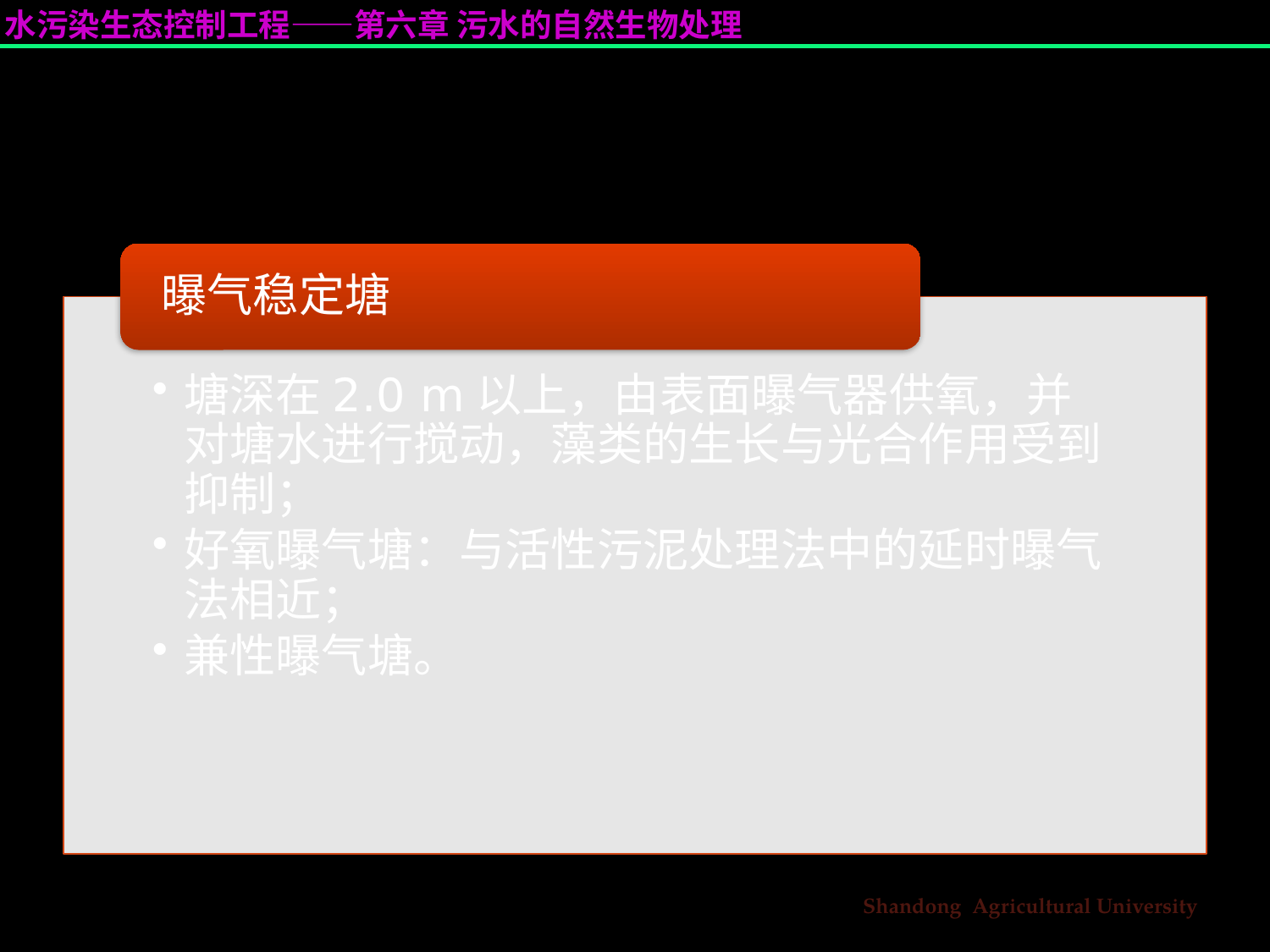

塘深在2.0 m以上，由表面曝气器供氧，并对塘水进行搅动，藻类的生长与光合作用受到抑制；
好氧曝气塘：与活性污泥处理法中的延时曝气法相近；
兼性曝气塘。
曝气稳定塘